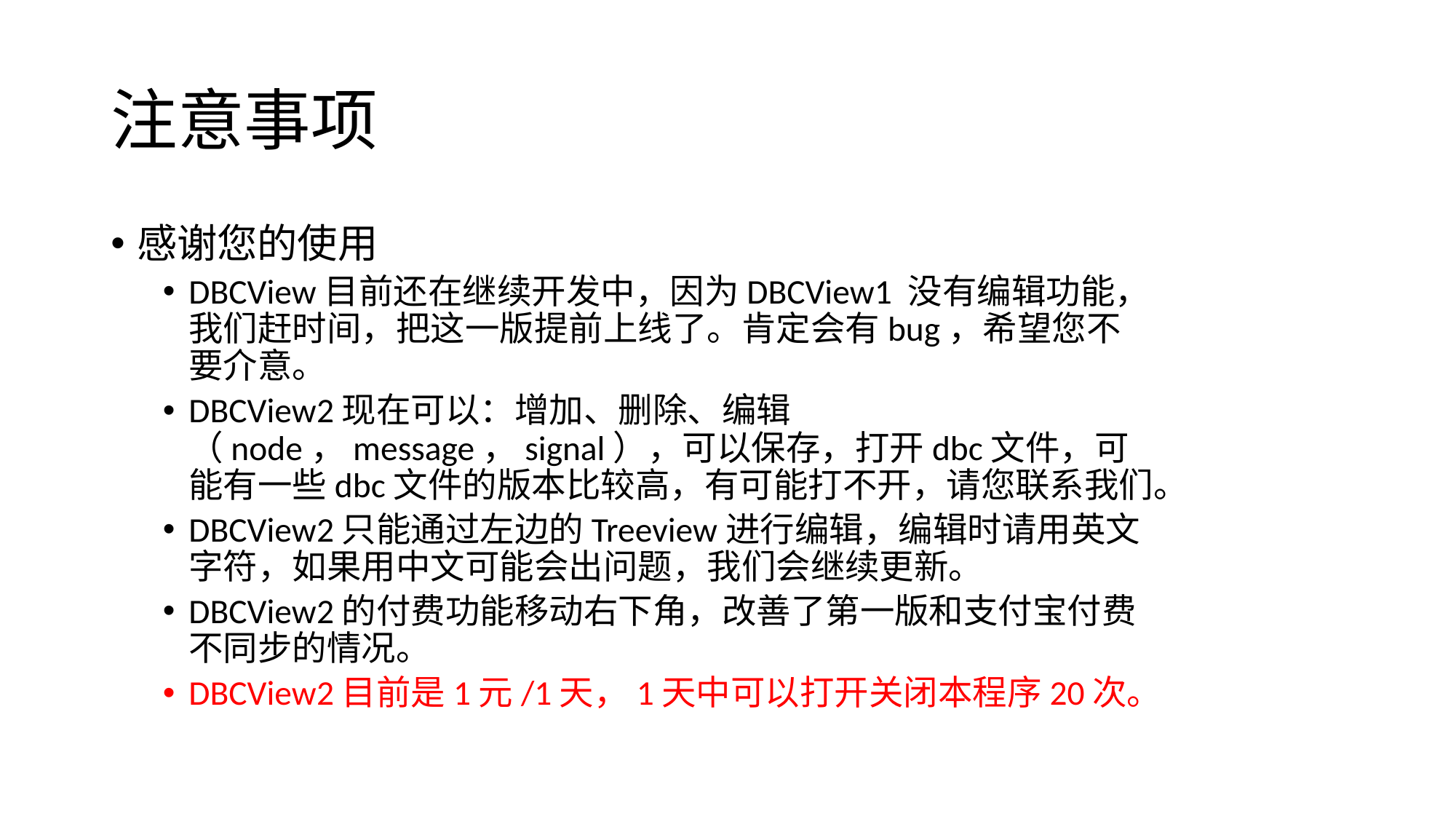

# 注意事项
感谢您的使用
DBCView目前还在继续开发中，因为DBCView1 没有编辑功能，我们赶时间，把这一版提前上线了。肯定会有bug，希望您不要介意。
DBCView2现在可以：增加、删除、编辑（node，message，signal），可以保存，打开dbc文件，可能有一些dbc文件的版本比较高，有可能打不开，请您联系我们。
DBCView2只能通过左边的Treeview进行编辑，编辑时请用英文字符，如果用中文可能会出问题，我们会继续更新。
DBCView2的付费功能移动右下角，改善了第一版和支付宝付费不同步的情况。
DBCView2目前是1元/1天，1天中可以打开关闭本程序20次。